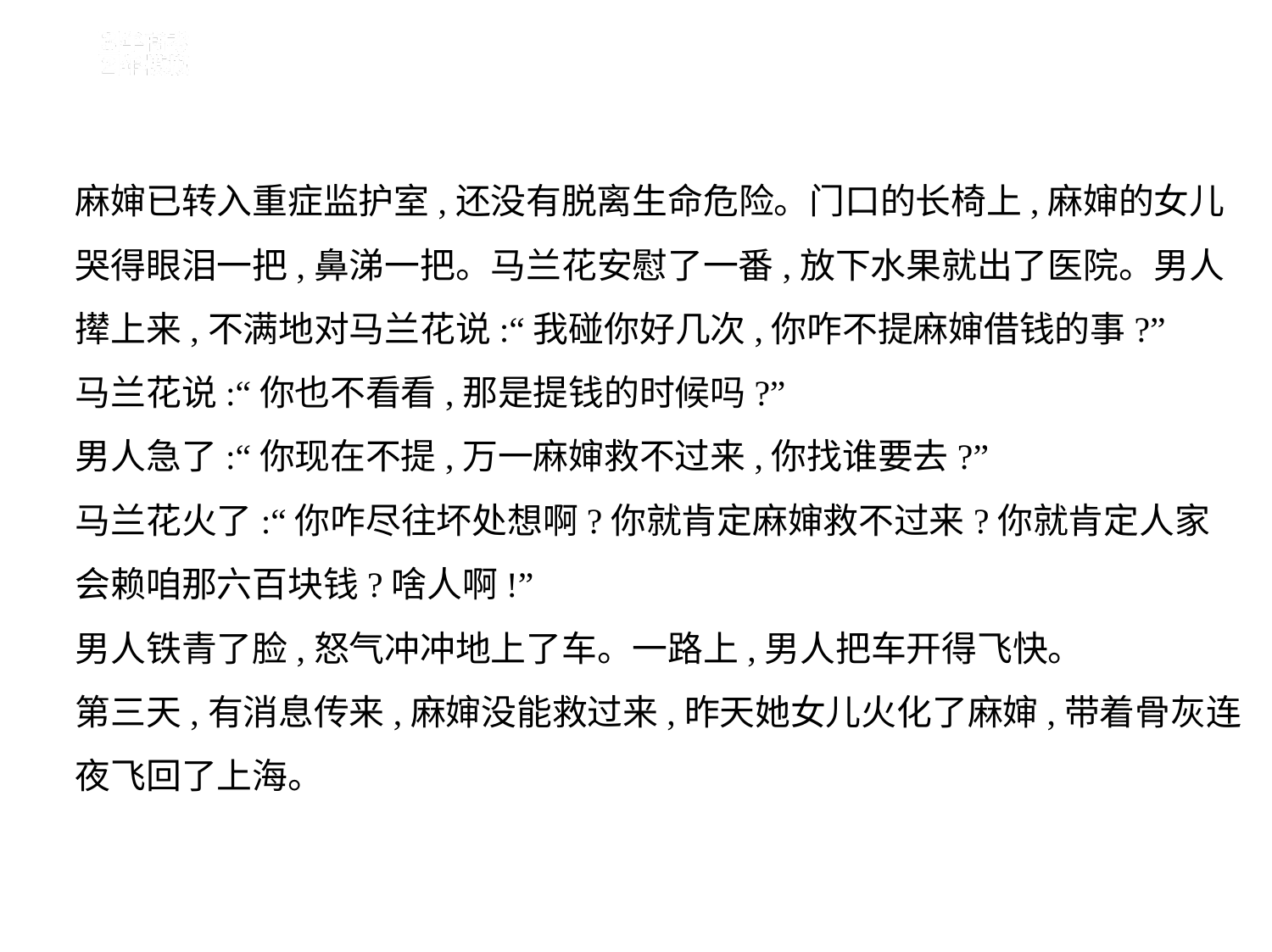

麻婶已转入重症监护室,还没有脱离生命危险。门口的长椅上,麻婶的女儿
哭得眼泪一把,鼻涕一把。马兰花安慰了一番,放下水果就出了医院。男人
撵上来,不满地对马兰花说:“我碰你好几次,你咋不提麻婶借钱的事?”
马兰花说:“你也不看看,那是提钱的时候吗?”
男人急了:“你现在不提,万一麻婶救不过来,你找谁要去?”
马兰花火了:“你咋尽往坏处想啊?你就肯定麻婶救不过来?你就肯定人家
会赖咱那六百块钱?啥人啊!”
男人铁青了脸,怒气冲冲地上了车。一路上,男人把车开得飞快。
第三天,有消息传来,麻婶没能救过来,昨天她女儿火化了麻婶,带着骨灰连
夜飞回了上海。